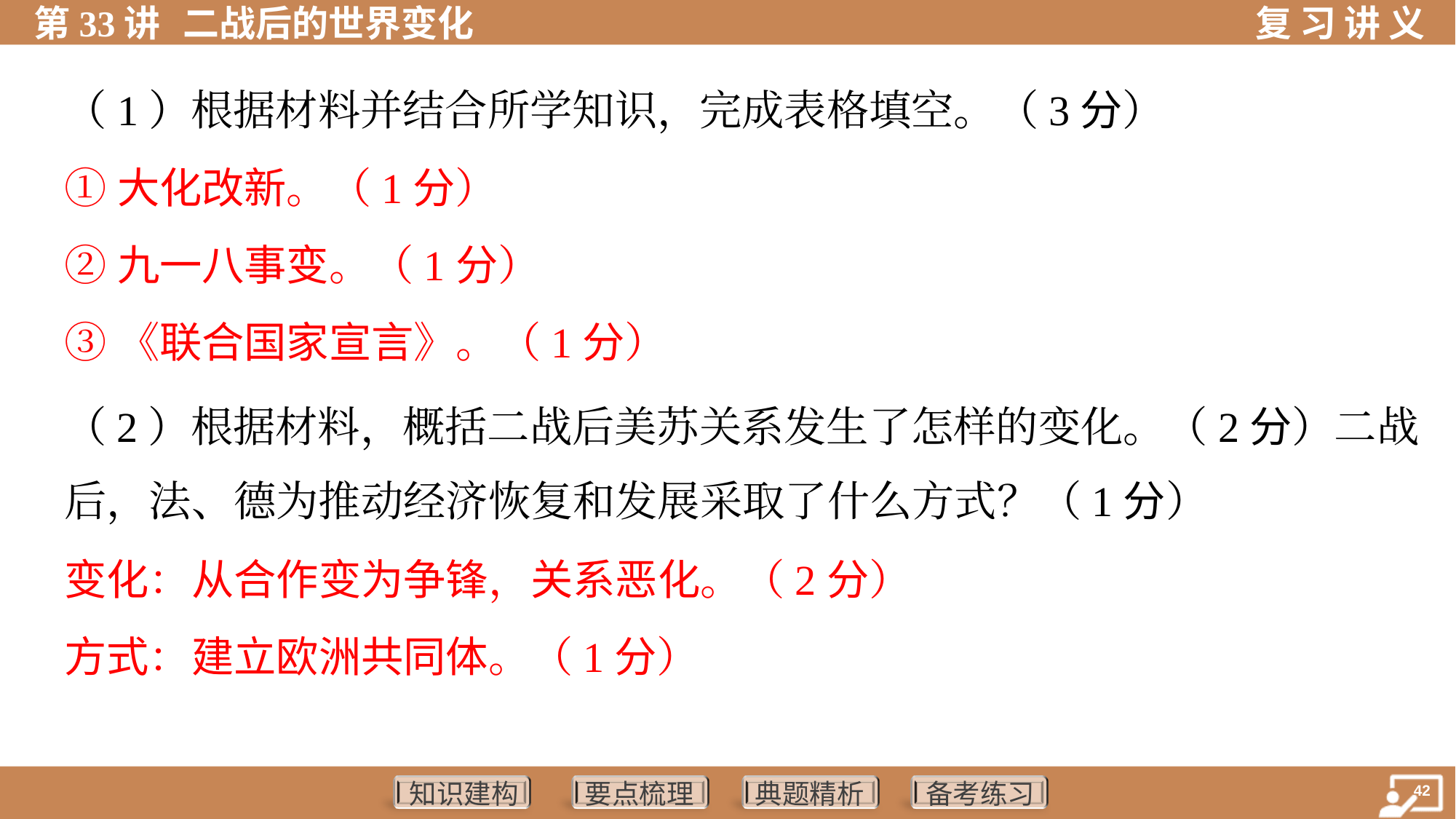

（1）根据材料并结合所学知识，完成表格填空。（3分）
①大化改新。（1分）
②九一八事变。（1分）
③《联合国家宣言》。（1分）
（2）根据材料，概括二战后美苏关系发生了怎样的变化。（2分）二战
后，法、德为推动经济恢复和发展采取了什么方式？（1分）
变化：从合作变为争锋，关系恶化。（2分）
方式：建立欧洲共同体。（1分）